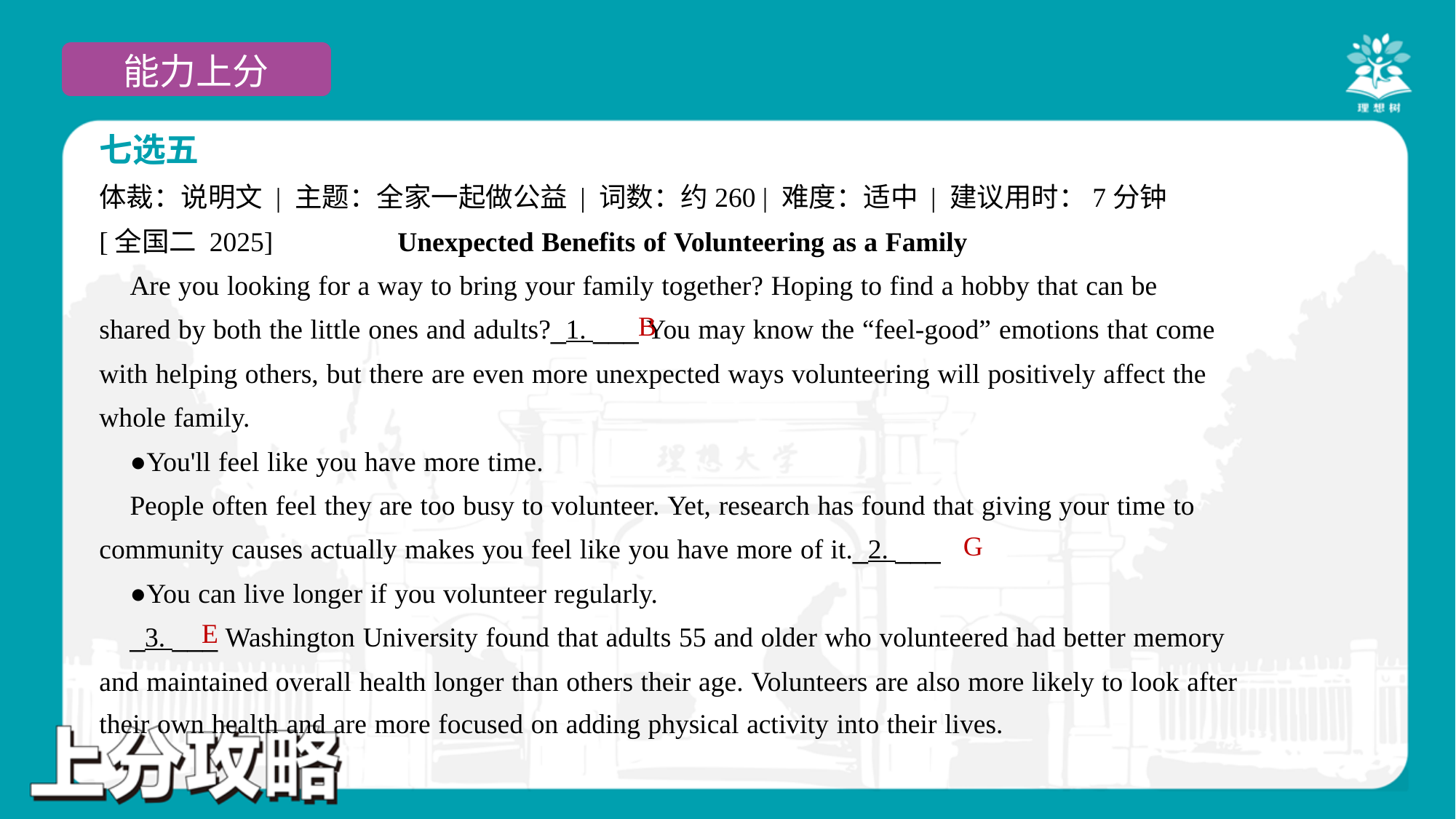

七选五
体裁：说明文 | 主题：全家一起做公益 | 词数：约260 | 难度：适中 | 建议用时：7分钟
[全国二 2025]                  Unexpected Benefits of Volunteering as a Family
    Are you looking for a way to bring your family together? Hoping to find a hobby that can be
shared by both the little ones and adults?_1. ___ You may know the “feel-good” emotions that come
with helping others, but there are even more unexpected ways volunteering will positively affect the
whole family.
    ●You'll feel like you have more time.
    People often feel they are too busy to volunteer. Yet, research has found that giving your time to
community causes actually makes you feel like you have more of it._2. ___
    ●You can live longer if you volunteer regularly.
    _3. ___ Washington University found that adults 55 and older who volunteered had better memory
and maintained overall health longer than others their age. Volunteers are also more likely to look after
their own health and are more focused on adding physical activity into their lives.#3.3.1
B
G
E